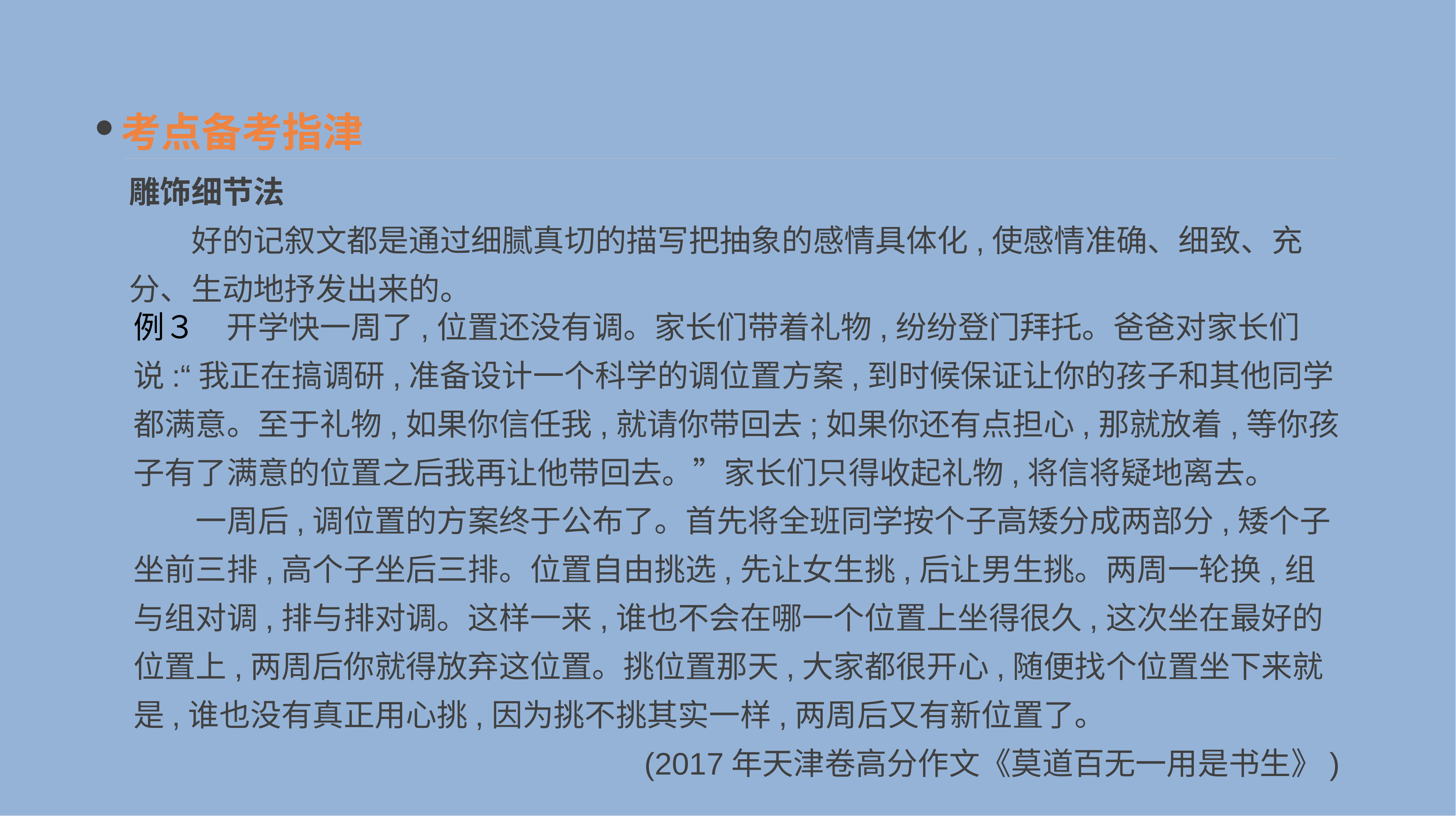

考点备考指津

雕饰细节法
　　好的记叙文都是通过细腻真切的描写把抽象的感情具体化,使感情准确、细致、充分、生动地抒发出来的。
例３　开学快一周了,位置还没有调。家长们带着礼物,纷纷登门拜托。爸爸对家长们说:“我正在搞调研,准备设计一个科学的调位置方案,到时候保证让你的孩子和其他同学都满意。至于礼物,如果你信任我,就请你带回去;如果你还有点担心,那就放着,等你孩子有了满意的位置之后我再让他带回去。”家长们只得收起礼物,将信将疑地离去。
　　一周后,调位置的方案终于公布了。首先将全班同学按个子高矮分成两部分,矮个子坐前三排,高个子坐后三排。位置自由挑选,先让女生挑,后让男生挑。两周一轮换,组与组对调,排与排对调。这样一来,谁也不会在哪一个位置上坐得很久,这次坐在最好的位置上,两周后你就得放弃这位置。挑位置那天,大家都很开心,随便找个位置坐下来就是,谁也没有真正用心挑,因为挑不挑其实一样,两周后又有新位置了。
(2017年天津卷高分作文《莫道百无一用是书生》)